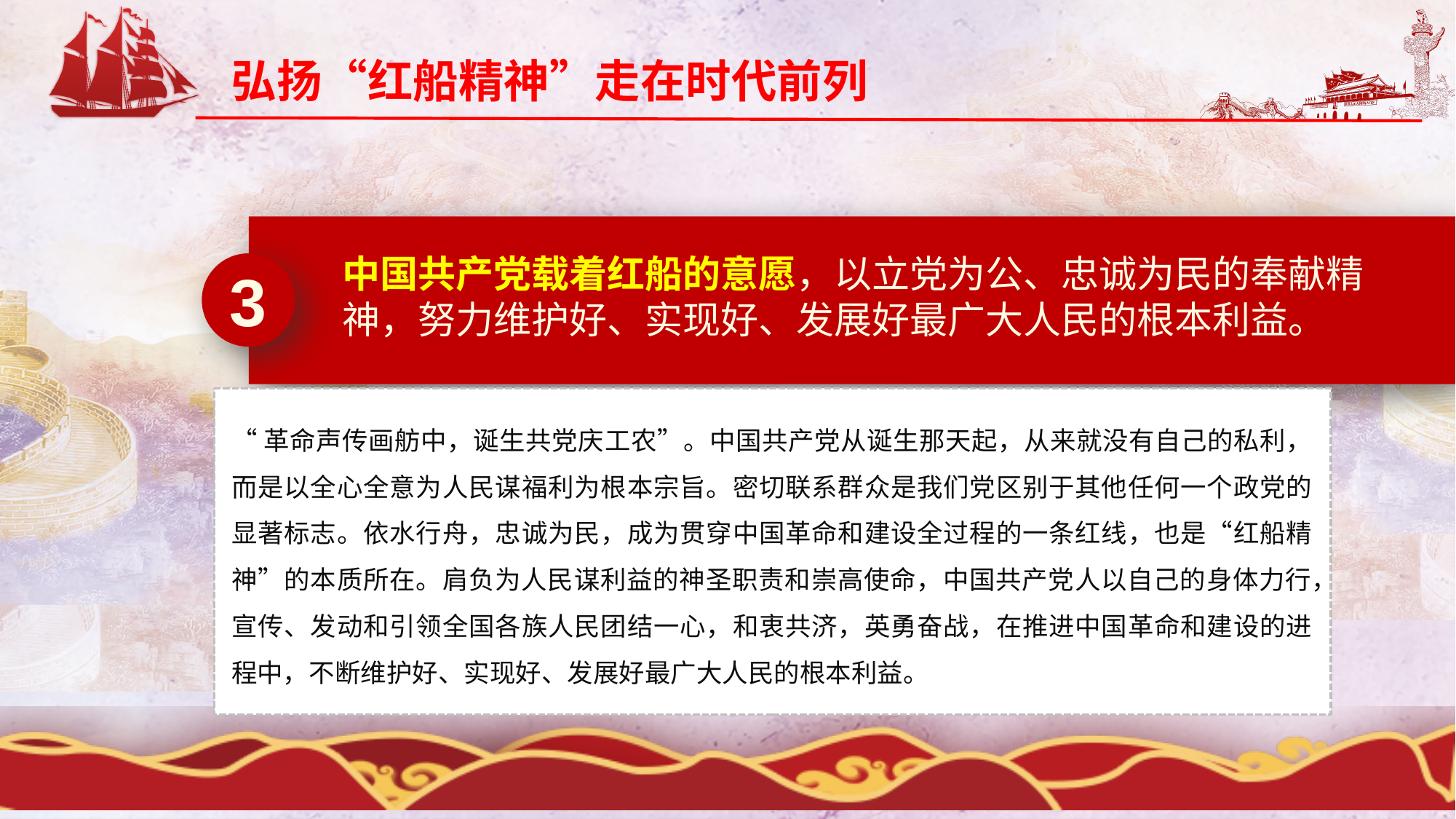

中国共产党载着红船的意愿，以立党为公、忠诚为民的奉献精神，努力维护好、实现好、发展好最广大人民的根本利益。
3

“革命声传画舫中，诞生共党庆工农”。中国共产党从诞生那天起，从来就没有自己的私利，而是以全心全意为人民谋福利为根本宗旨。密切联系群众是我们党区别于其他任何一个政党的显著标志。依水行舟，忠诚为民，成为贯穿中国革命和建设全过程的一条红线，也是“红船精神”的本质所在。肩负为人民谋利益的神圣职责和崇高使命，中国共产党人以自己的身体力行，宣传、发动和引领全国各族人民团结一心，和衷共济，英勇奋战，在推进中国革命和建设的进程中，不断维护好、实现好、发展好最广大人民的根本利益。